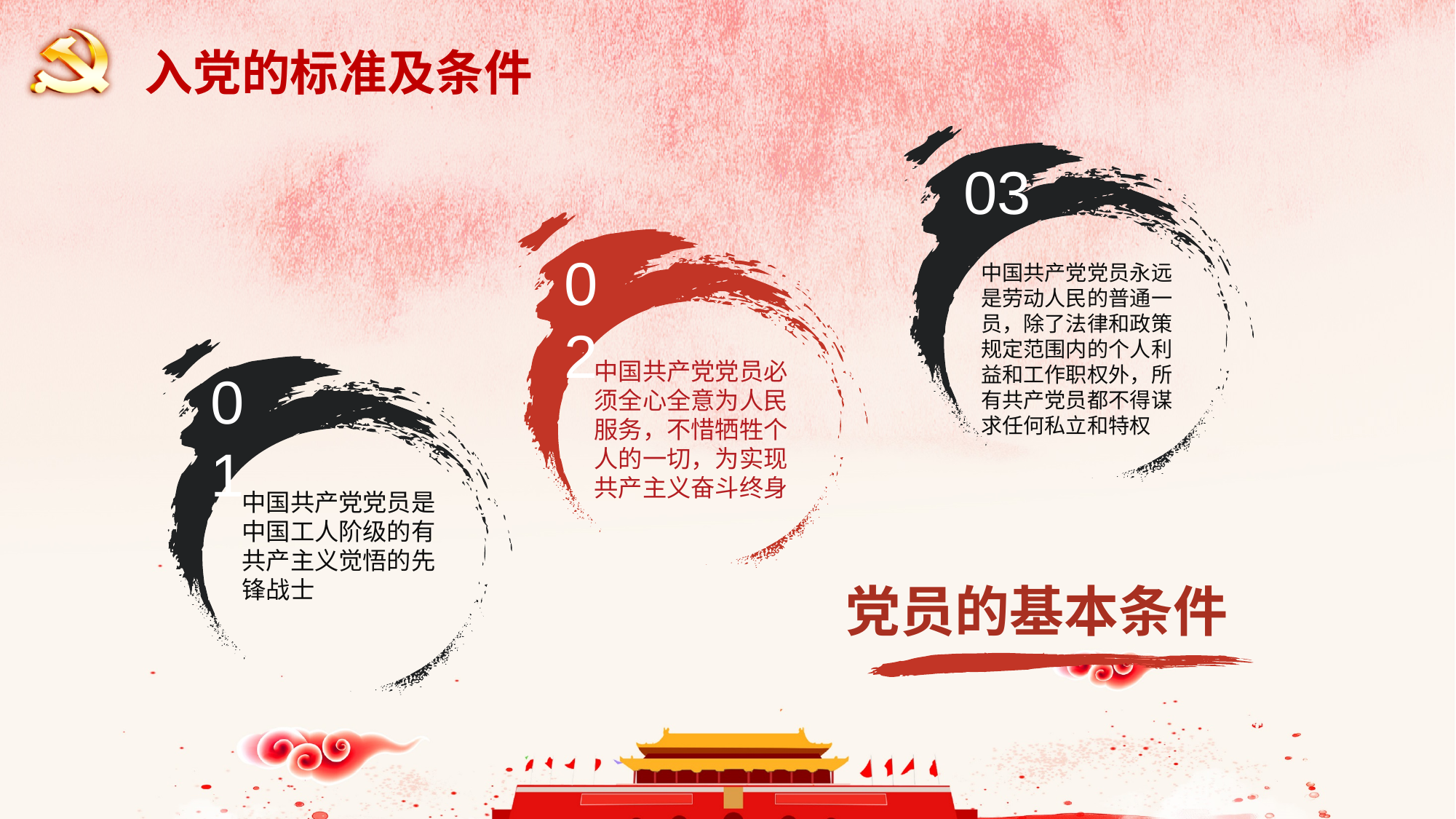

入党的标准及条件

03

02
中国共产党党员永远是劳动人民的普通一员，除了法律和政策规定范围内的个人利益和工作职权外，所有共产党员都不得谋求任何私立和特权

中国共产党党员必须全心全意为人民服务，不惜牺牲个人的一切，为实现共产主义奋斗终身
01
中国共产党党员是中国工人阶级的有共产主义觉悟的先锋战士
党员的基本条件